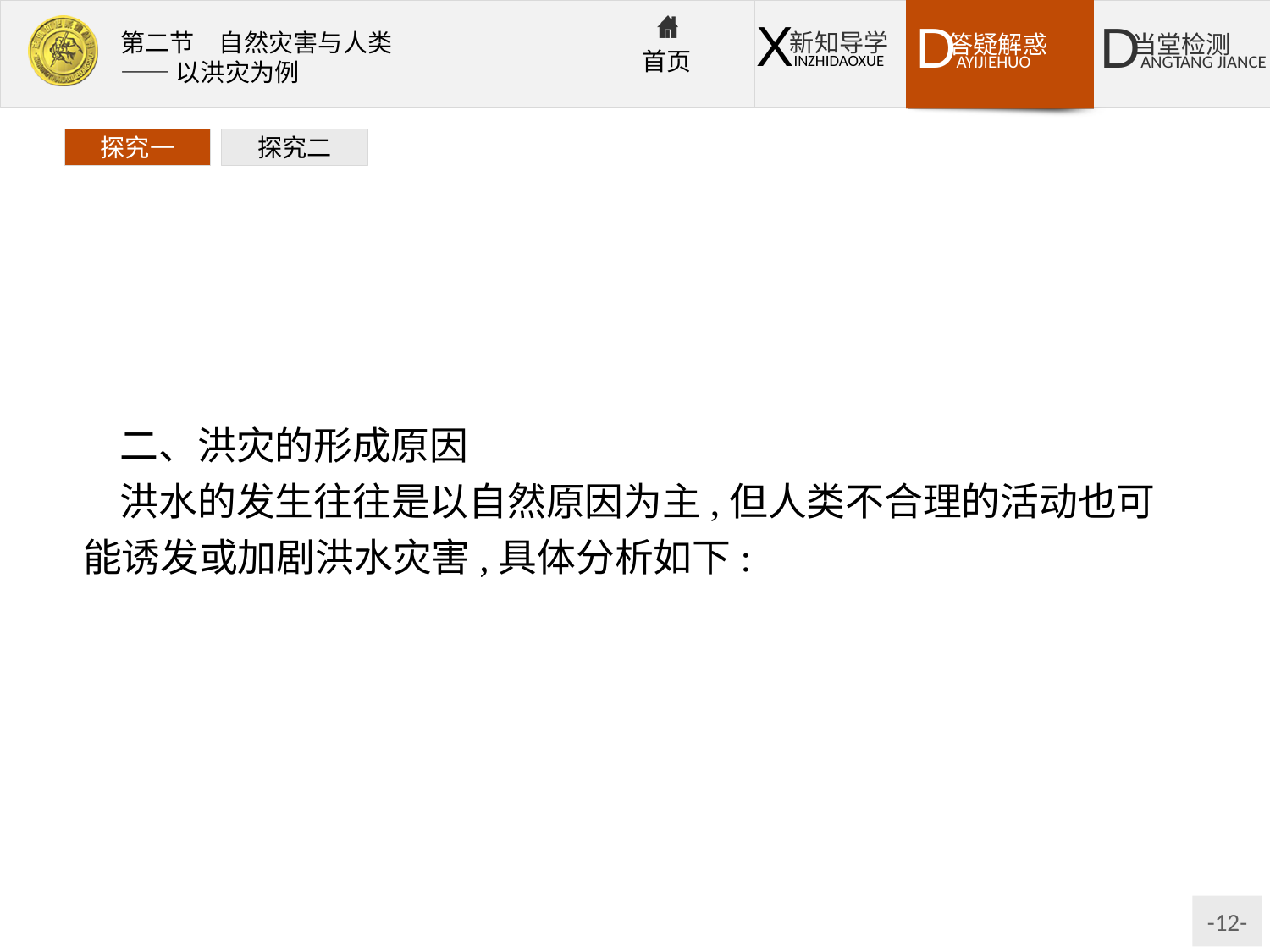

探究一
探究二
二、洪灾的形成原因
洪水的发生往往是以自然原因为主,但人类不合理的活动也可能诱发或加剧洪水灾害,具体分析如下: